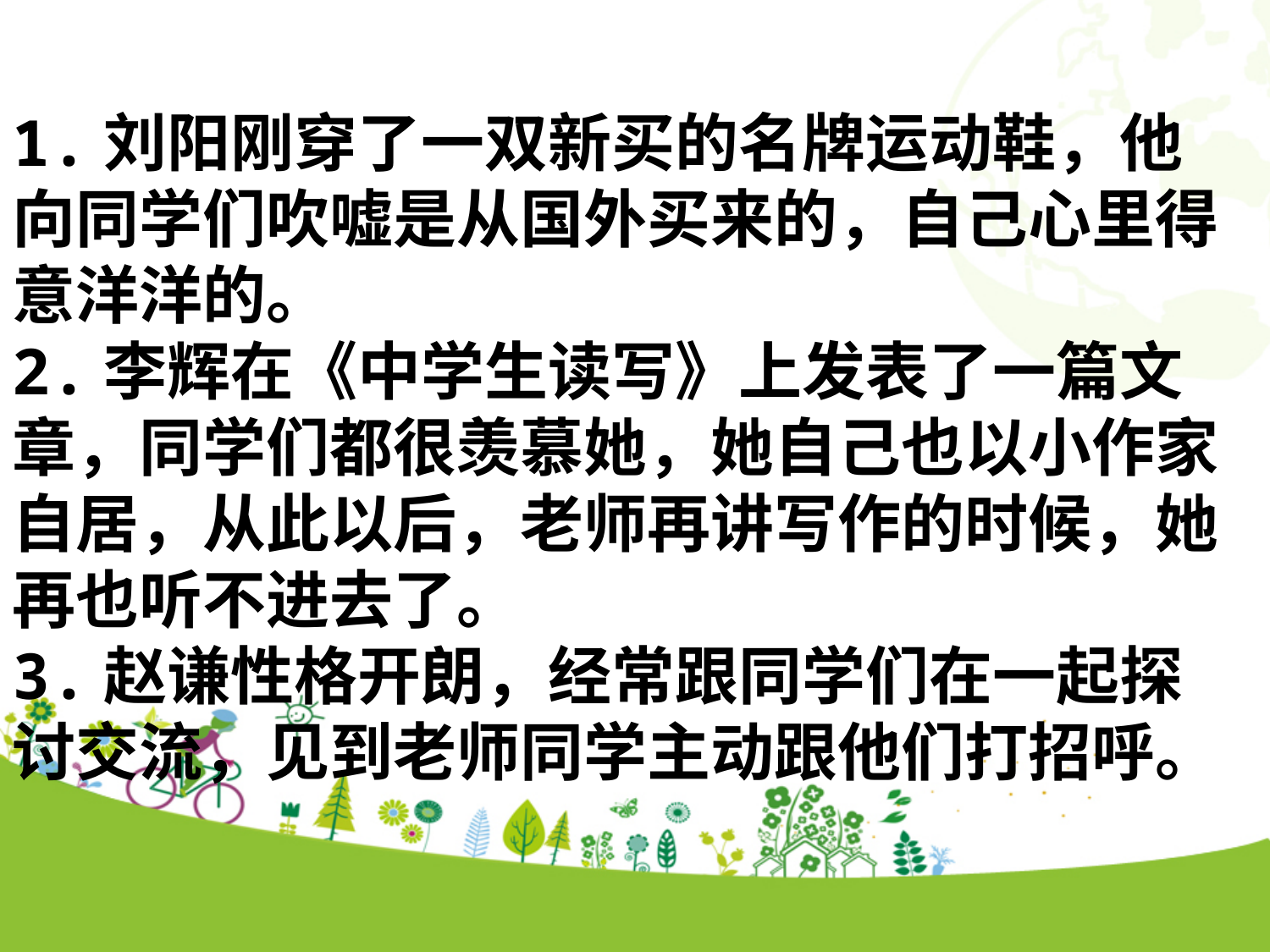

1.刘阳刚穿了一双新买的名牌运动鞋，他向同学们吹嘘是从国外买来的，自己心里得意洋洋的。
2.李辉在《中学生读写》上发表了一篇文章，同学们都很羡慕她，她自己也以小作家自居，从此以后，老师再讲写作的时候，她再也听不进去了。
3.赵谦性格开朗，经常跟同学们在一起探讨交流，见到老师同学主动跟他们打招呼。
点击添加文本
点击添加文本
点击添加文本
点击添加文本